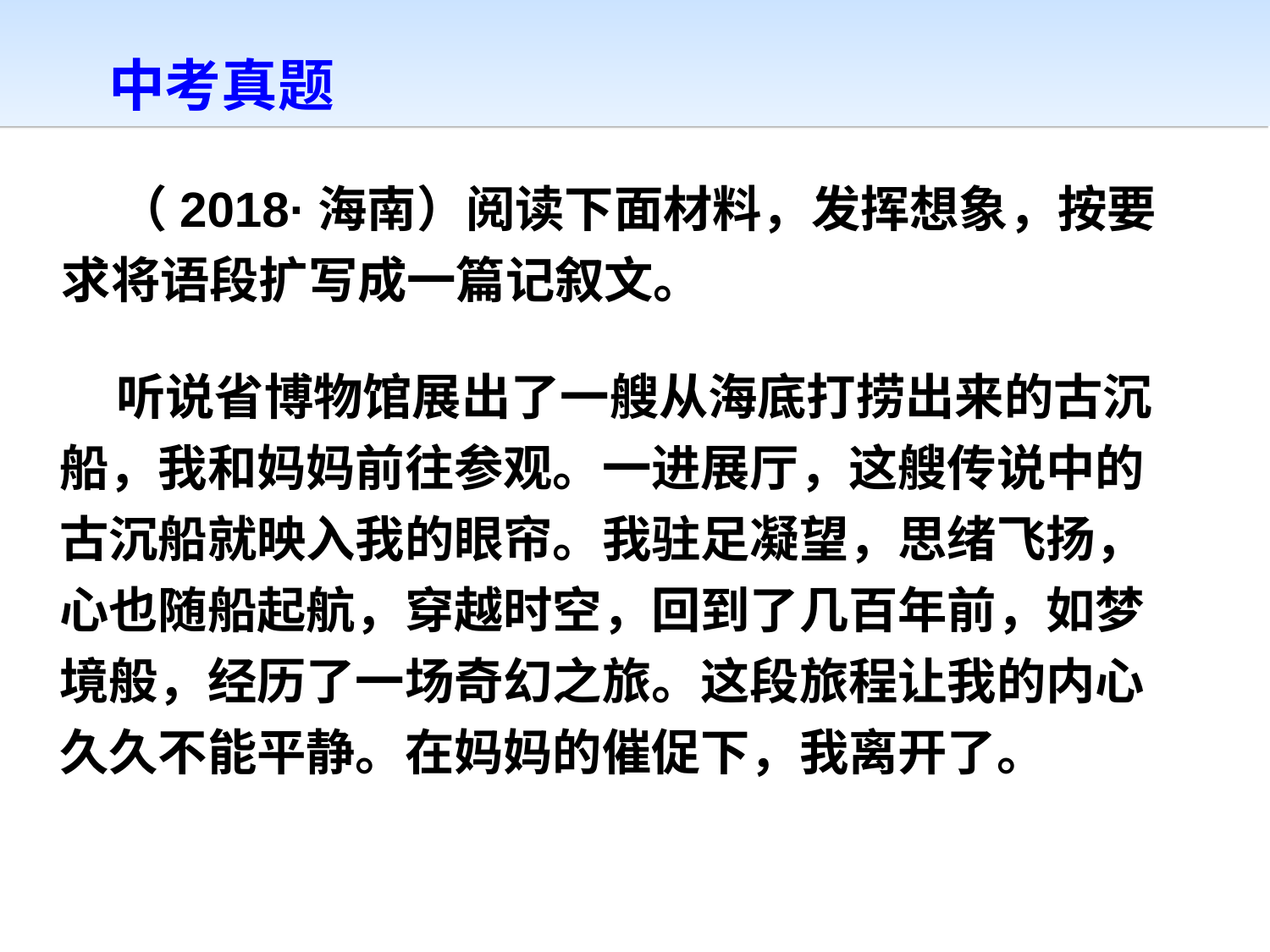

中考真题
    （2018·海南）阅读下面材料，发挥想象，按要求将语段扩写成一篇记叙文。
    听说省博物馆展出了一艘从海底打捞出来的古沉船，我和妈妈前往参观。一进展厅，这艘传说中的古沉船就映入我的眼帘。我驻足凝望，思绪飞扬，心也随船起航，穿越时空，回到了几百年前，如梦境般，经历了一场奇幻之旅。这段旅程让我的内心久久不能平静。在妈妈的催促下，我离开了。